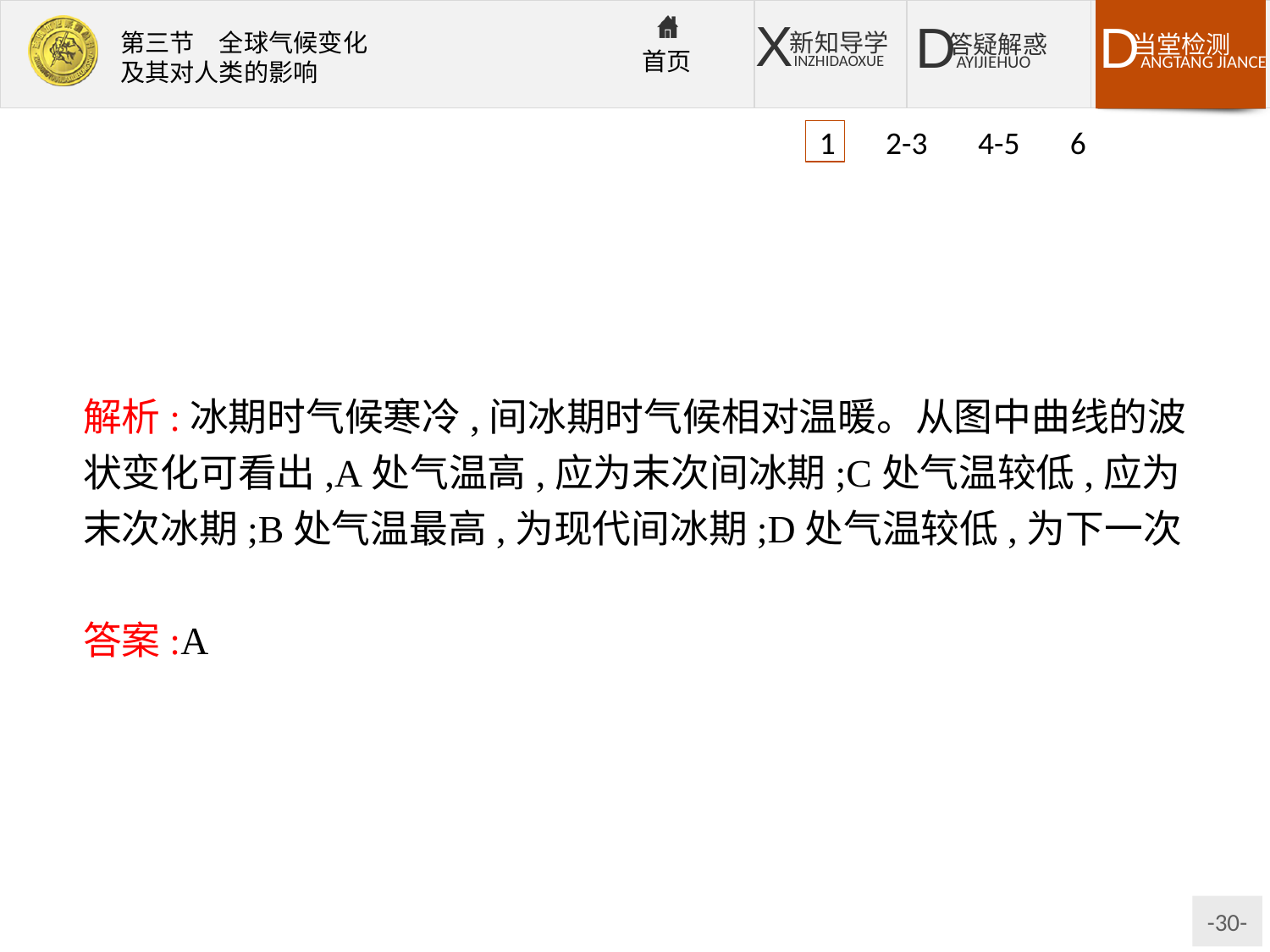

1       2-3       4-5       6

解析:冰期时气候寒冷,间冰期时气候相对温暖。从图中曲线的波状变化可看出,A处气温高,应为末次间冰期;C处气温较低,应为末次冰期;B处气温最高,为现代间冰期;D处气温较低,为下一次冰期。
答案:A